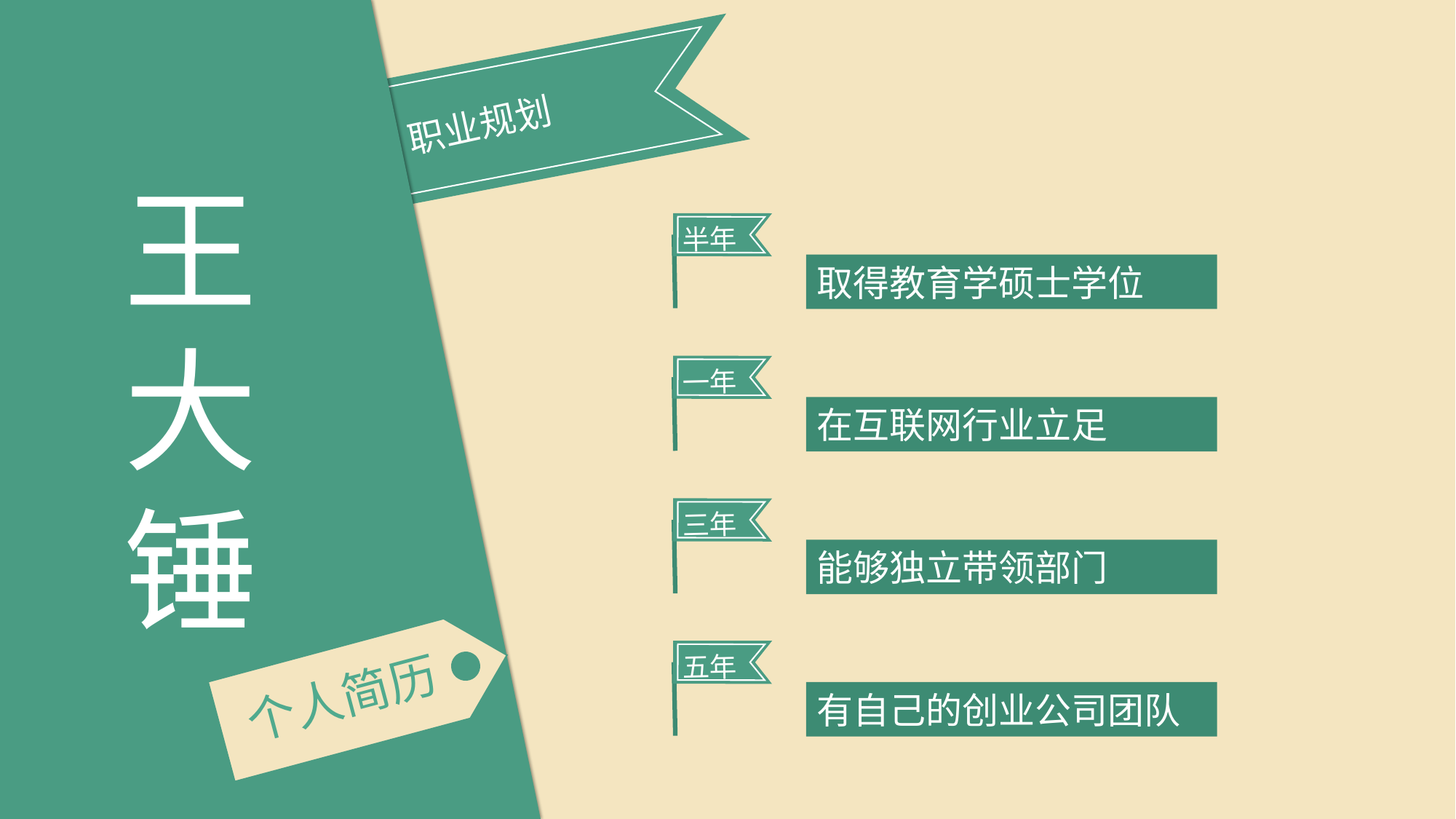

职业规划
王
大
锤

半年
取得教育学硕士学位

一年
在互联网行业立足

三年
能够独立带领部门

五年
个人简历
有自己的创业公司团队